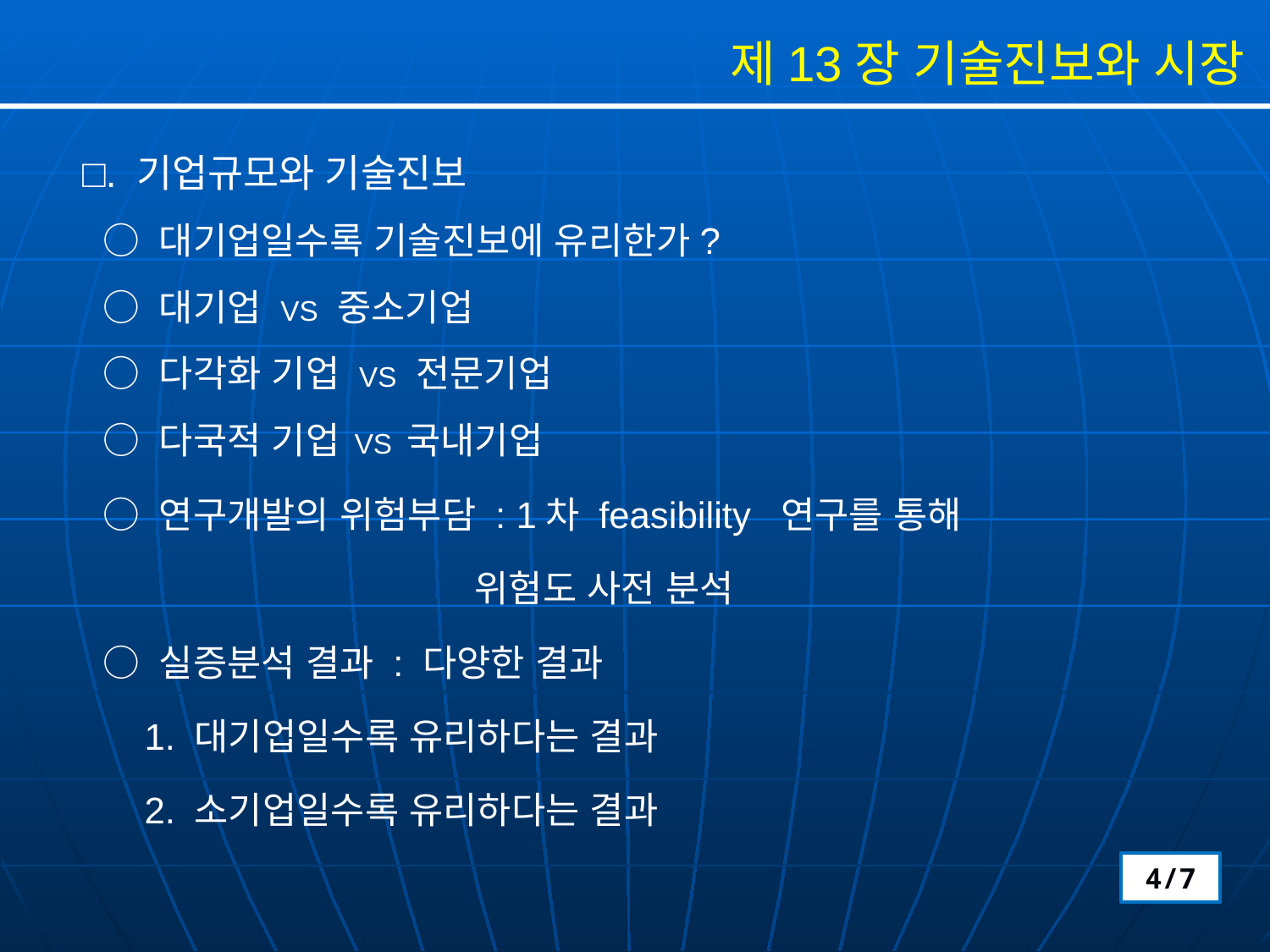

제13장 기술진보와 시장

□. 기업규모와 기술진보
  ○ 대기업일수록 기술진보에 유리한가?
  ○ 대기업 VS 중소기업
  ○ 다각화 기업 VS 전문기업
  ○ 다국적 기업 VS 국내기업
  ○ 연구개발의 위험부담 : 1차 feasibility  연구를 통해
                                     위험도 사전 분석
  ○ 실증분석 결과 : 다양한 결과
      1. 대기업일수록 유리하다는 결과
      2. 소기업일수록 유리하다는 결과
4/7